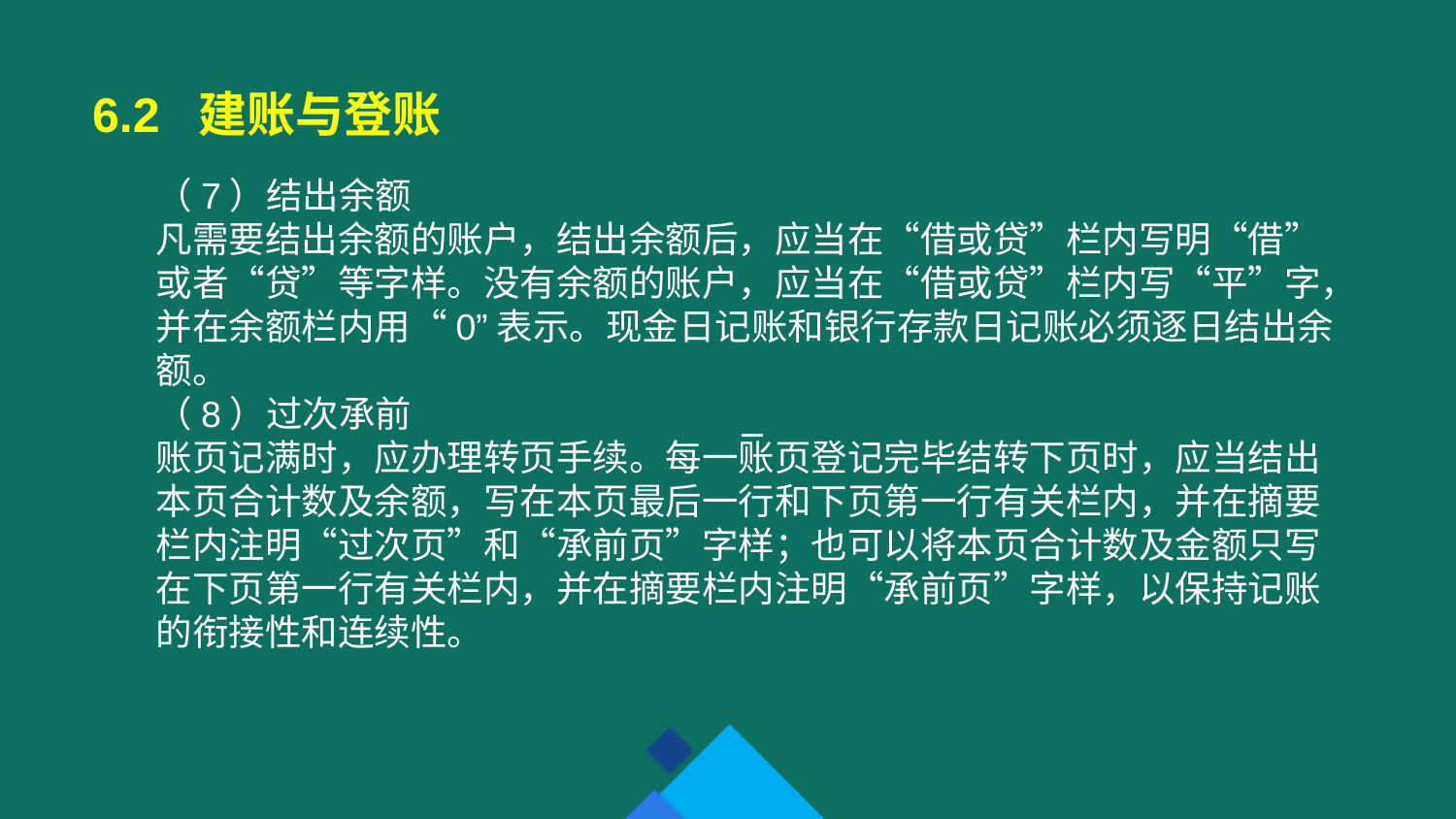

6.2  建账与登账

（7）结出余额
凡需要结出余额的账户，结出余额后，应当在“借或贷”栏内写明“借”或者“贷”等字样。没有余额的账户，应当在“借或贷”栏内写“平”字，并在余额栏内用“0”表示。现金日记账和银行存款日记账必须逐日结出余额。
（8）过次承前
账页记满时，应办理转页手续。每一账页登记完毕结转下页时，应当结出本页合计数及余额，写在本页最后一行和下页第一行有关栏内，并在摘要栏内注明“过次页”和“承前页”字样；也可以将本页合计数及金额只写在下页第一行有关栏内，并在摘要栏内注明“承前页”字样，以保持记账的衔接性和连续性。